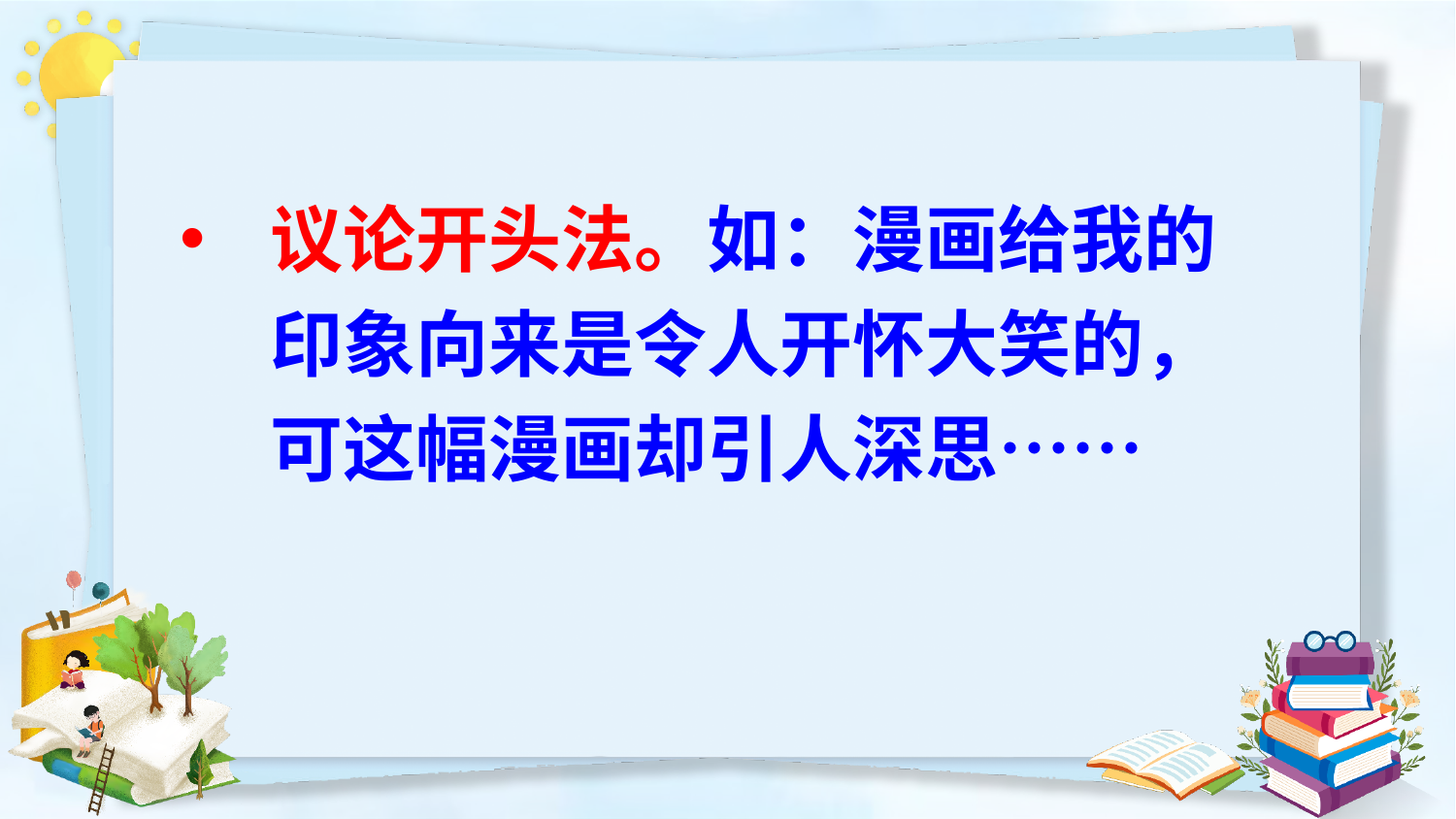

议论开头法。如：漫画给我的印象向来是令人开怀大笑的，可这幅漫画却引人深思……